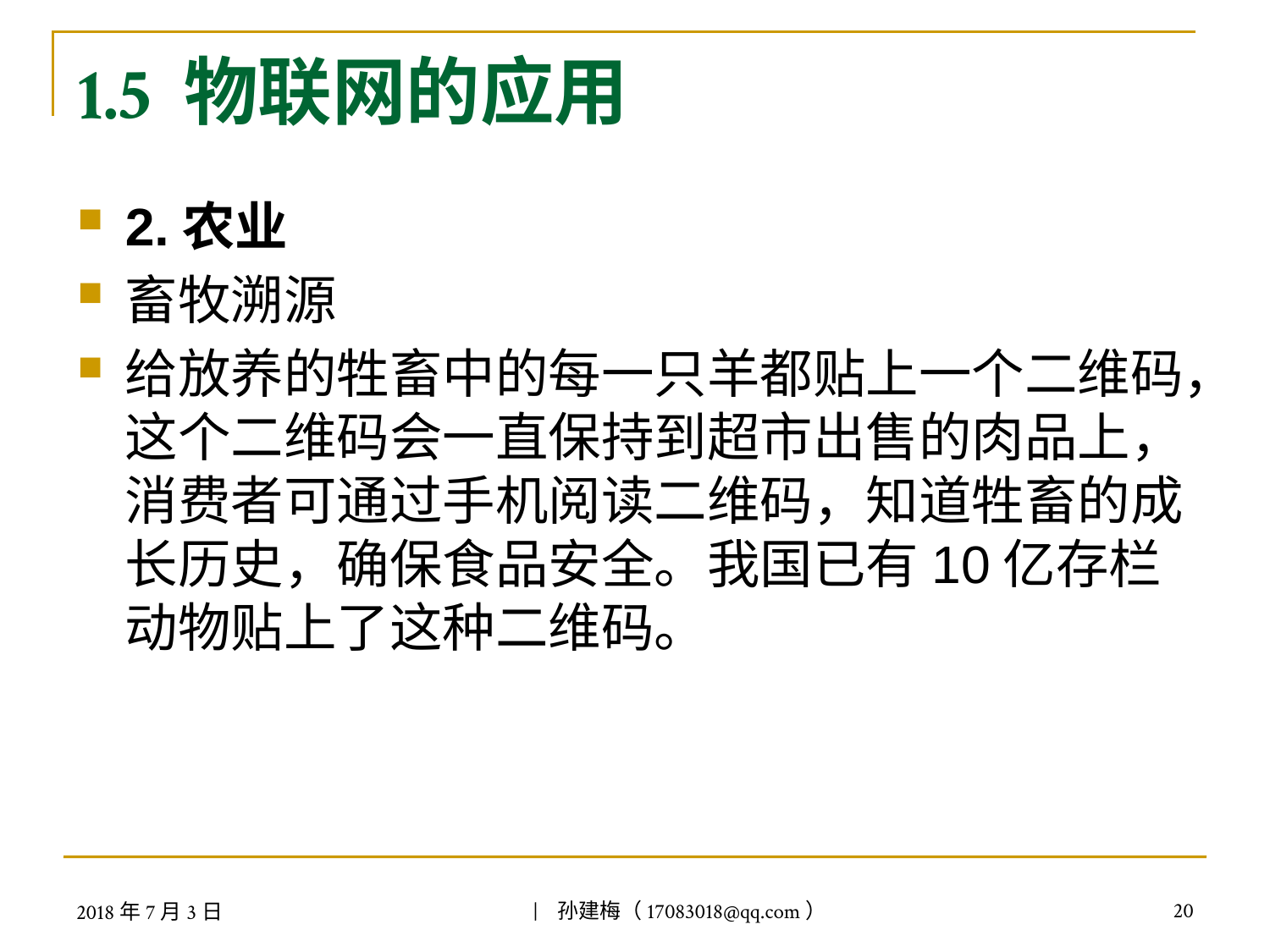

# 1.5 物联网的应用
2.农业
畜牧溯源
给放养的牲畜中的每一只羊都贴上一个二维码，这个二维码会一直保持到超市出售的肉品上，消费者可通过手机阅读二维码，知道牲畜的成长历史，确保食品安全。我国已有10亿存栏动物贴上了这种二维码。
|   孙建梅（17083018@qq.com）
2018年7月3日
20